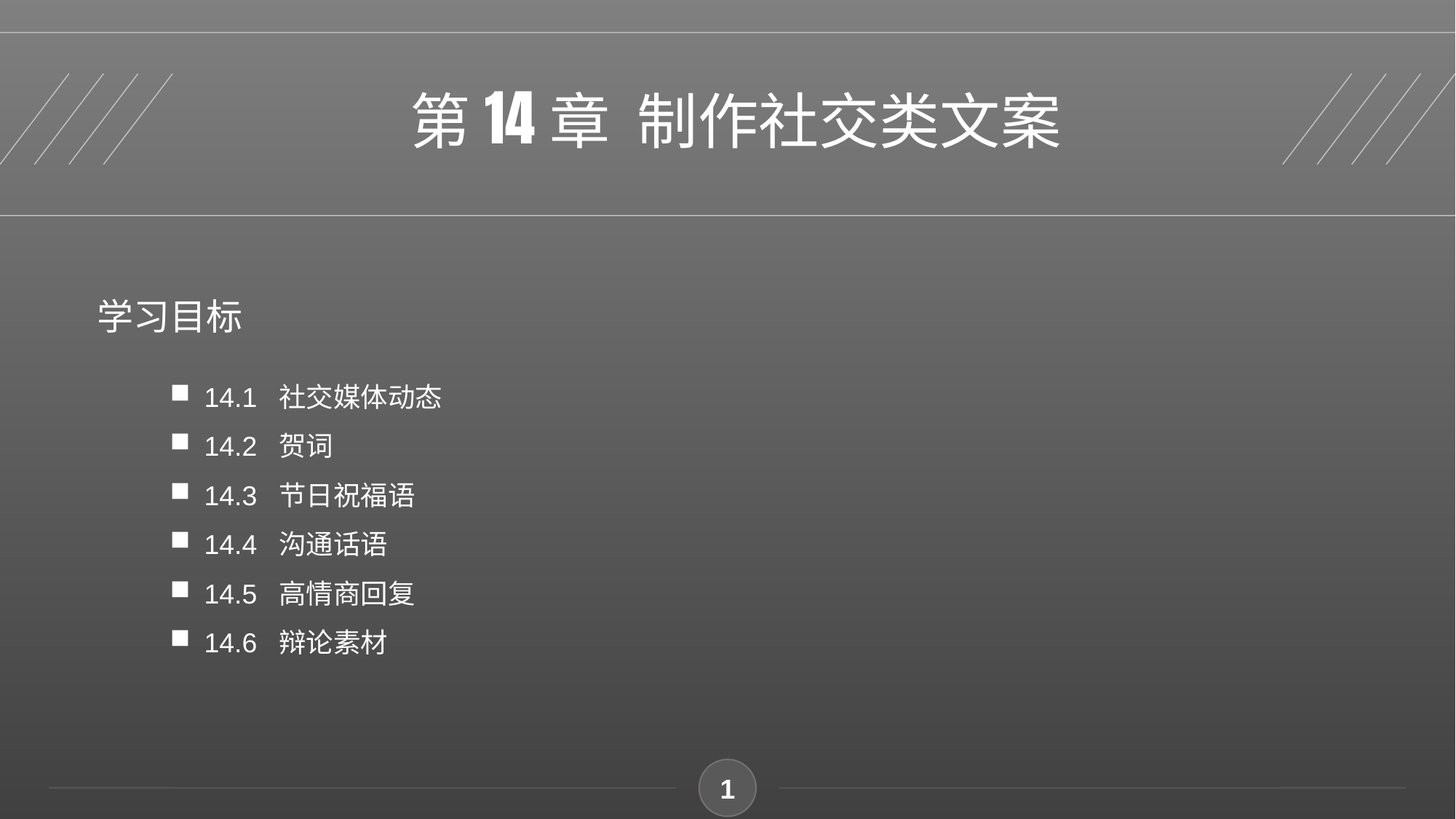

第14章  制作社交类文案

学习目标
14.1  社交媒体动态
14.2  贺词
14.3  节日祝福语
14.4  沟通话语
14.5  高情商回复
14.6  辩论素材